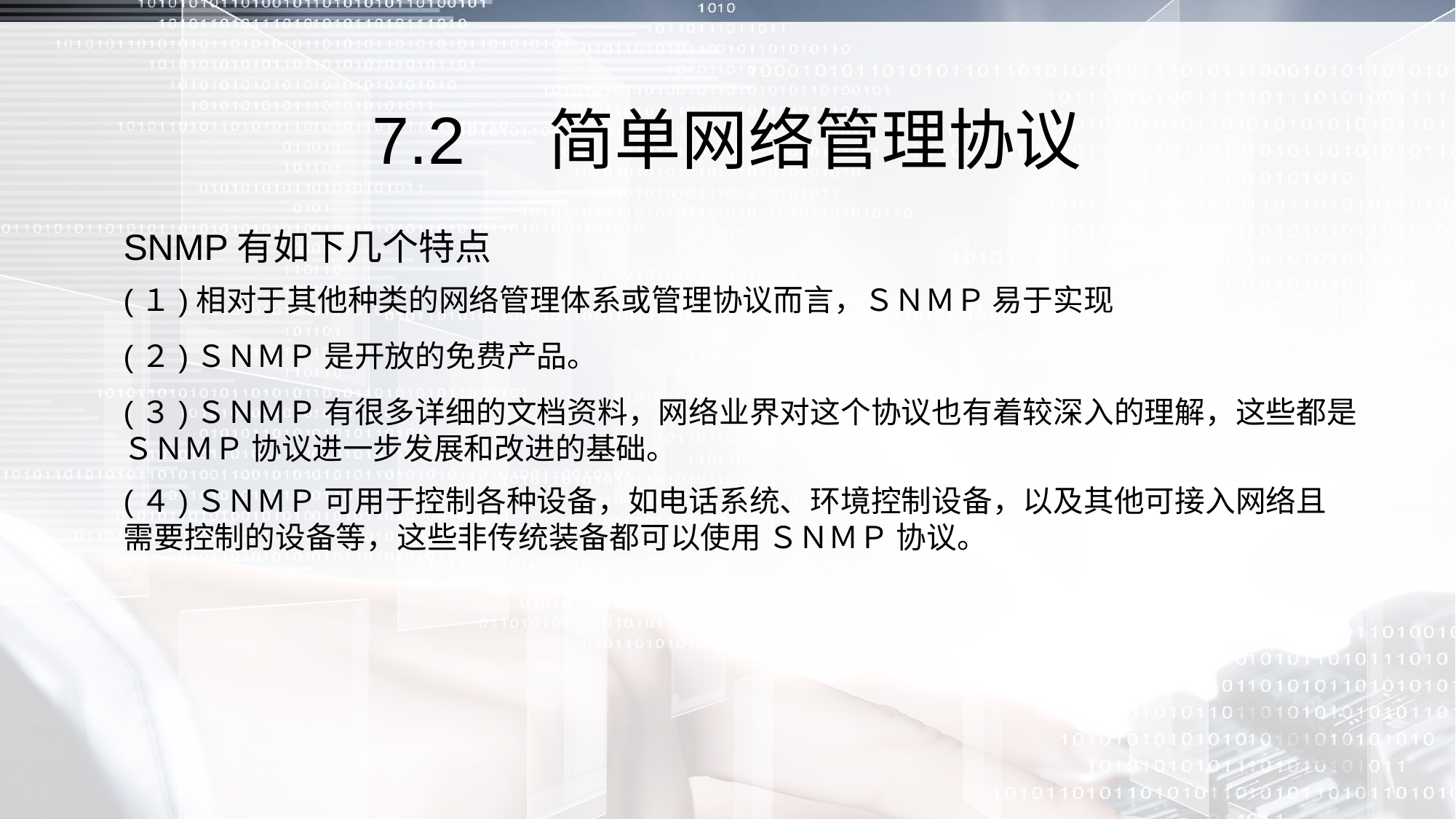

# 7.2　简单网络管理协议
SNMP有如下几个特点
(１)相对于其他种类的网络管理体系或管理协议而言，ＳＮＭＰ 易于实现
(２)ＳＮＭＰ 是开放的免费产品。
(３)ＳＮＭＰ 有很多详细的文档资料，网络业界对这个协议也有着较深入的理解，这些都是 ＳＮＭＰ 协议进一步发展和改进的基础。
(４)ＳＮＭＰ 可用于控制各种设备，如电话系统、环境控制设备，以及其他可接入网络且需要控制的设备等，这些非传统装备都可以使用 ＳＮＭＰ 协议。